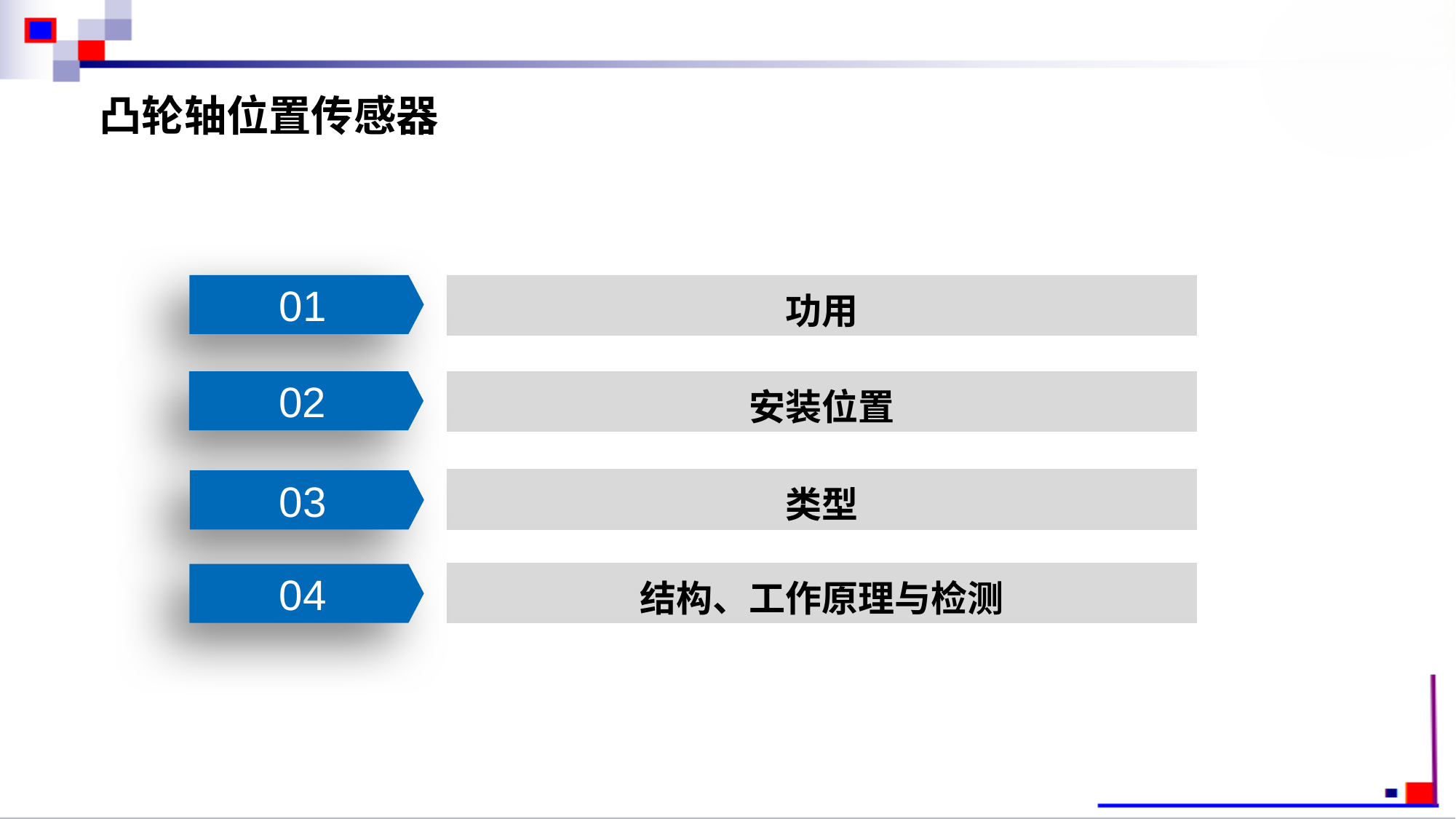

凸轮轴位置传感器
01
功用
02
安装位置
类型
03
结构、工作原理与检测
04